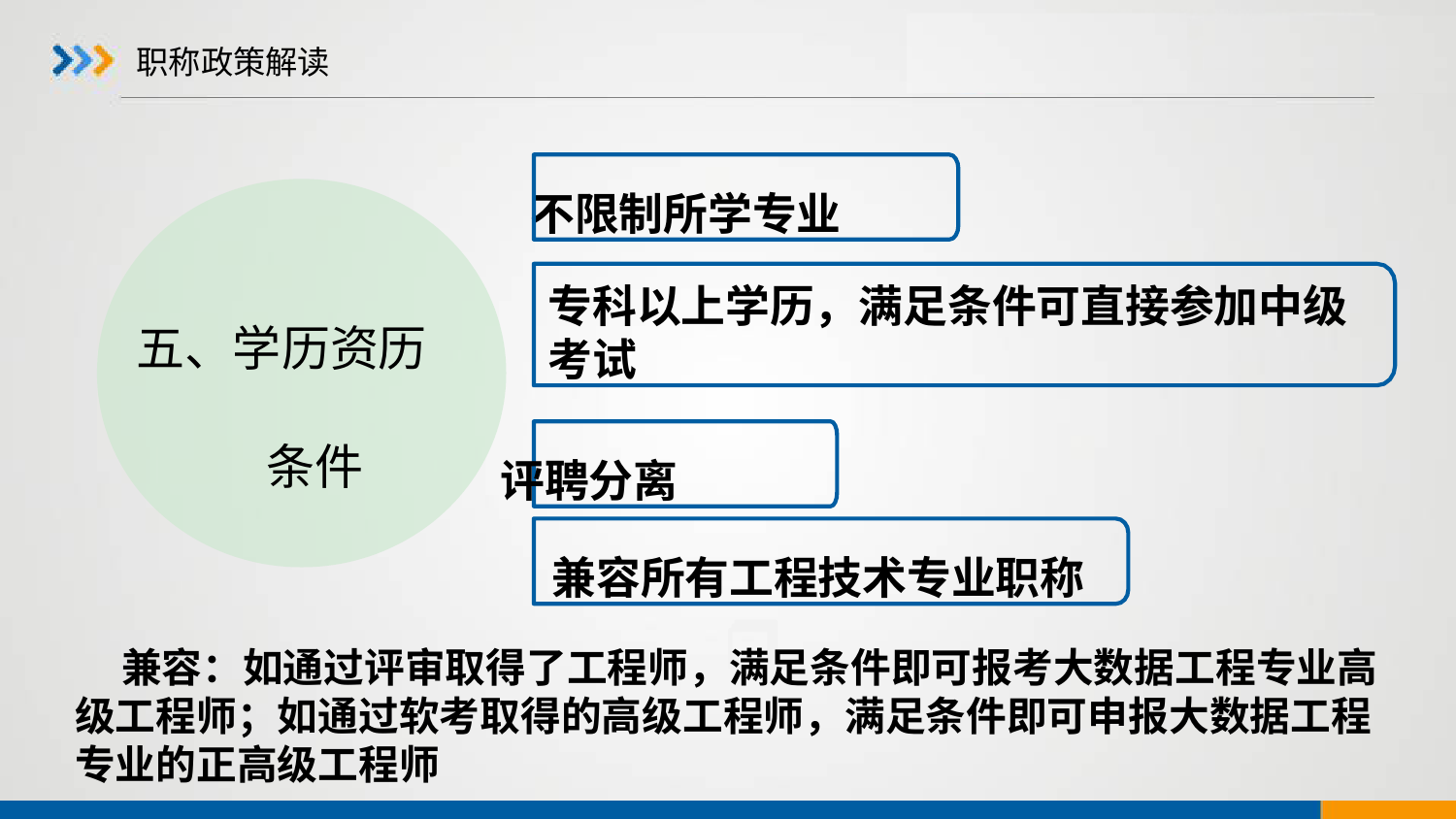

# 职称政策解读
  不限制所学专业

 五、学历资历
    条件

专科以上学历，满足条件可直接参加中级考试

     评聘分离

 兼容所有工程技术专业职称

    兼容：如通过评审取得了工程师，满足条件即可报考大数据工程专业高级工程师；如通过软考取得的高级工程师，满足条件即可申报大数据工程专业的正高级工程师